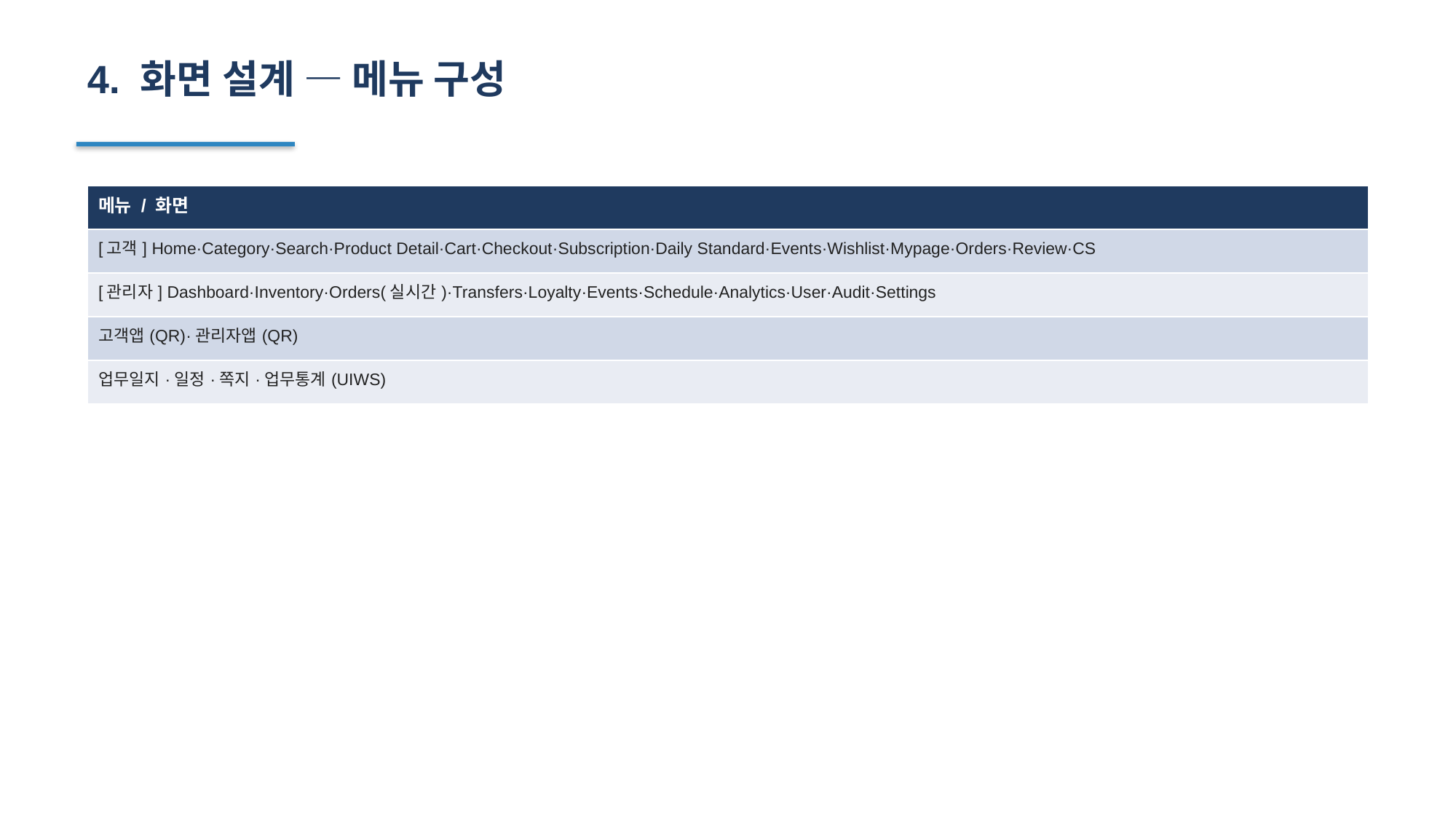

4. 화면 설계 — 메뉴 구성

| 메뉴 / 화면 |
| --- |
| [고객] Home·Category·Search·Product Detail·Cart·Checkout·Subscription·Daily Standard·Events·Wishlist·Mypage·Orders·Review·CS |
| [관리자] Dashboard·Inventory·Orders(실시간)·Transfers·Loyalty·Events·Schedule·Analytics·User·Audit·Settings |
| 고객앱(QR)·관리자앱(QR) |
| 업무일지·일정·쪽지·업무통계(UIWS) |